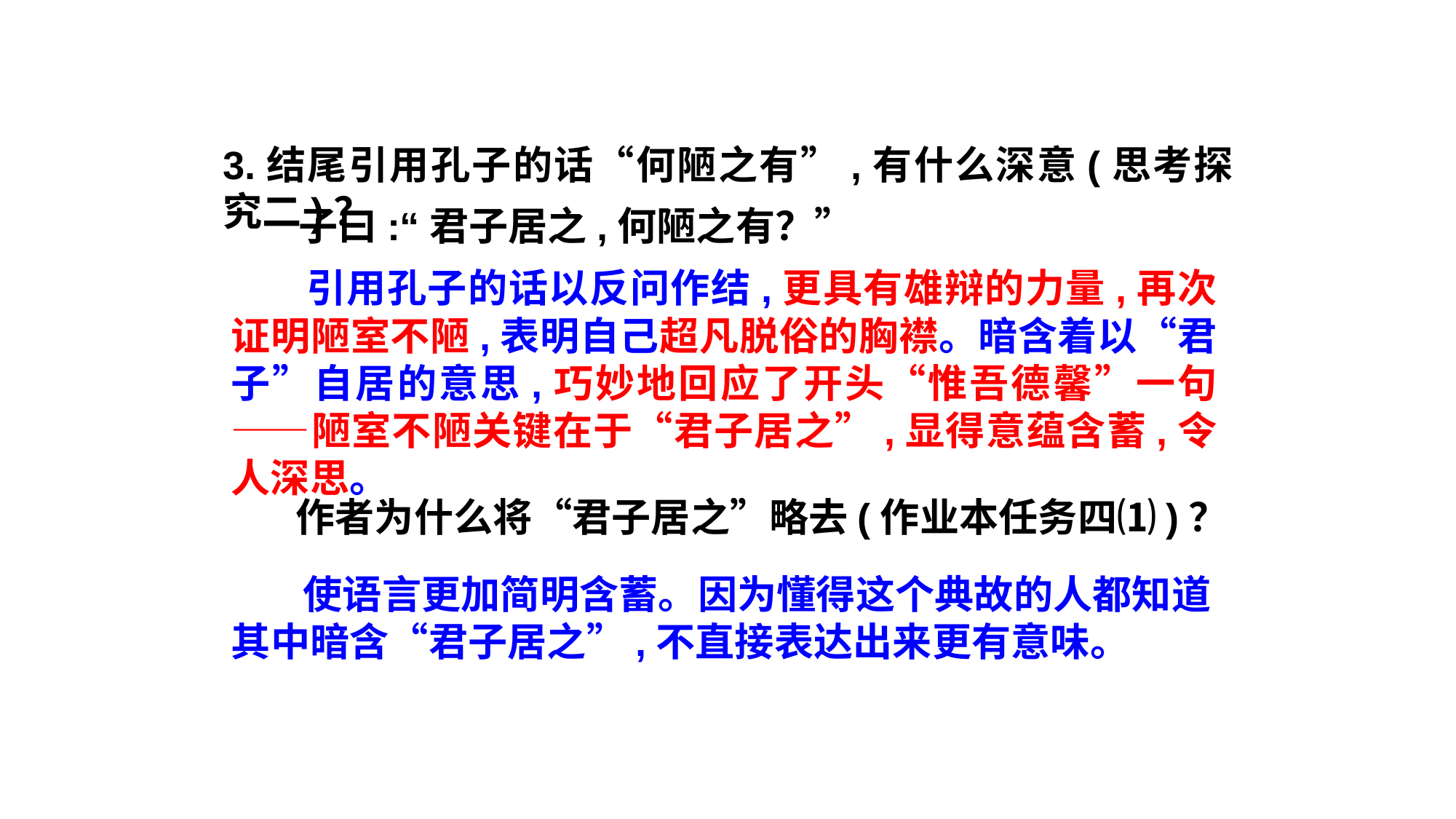

3.结尾引用孔子的话“何陋之有”,有什么深意(思考探究二)？
     子曰:“君子居之,何陋之有？”
      引用孔子的话以反问作结,更具有雄辩的力量,再次证明陋室不陋,表明自己超凡脱俗的胸襟。暗含着以“君子”自居的意思,巧妙地回应了开头“惟吾德馨”一句——陋室不陋关键在于“君子居之”,显得意蕴含蓄,令人深思。
作者为什么将“君子居之”略去(作业本任务四⑴)？
       使语言更加简明含蓄。因为懂得这个典故的人都知道其中暗含“君子居之”,不直接表达出来更有意味。